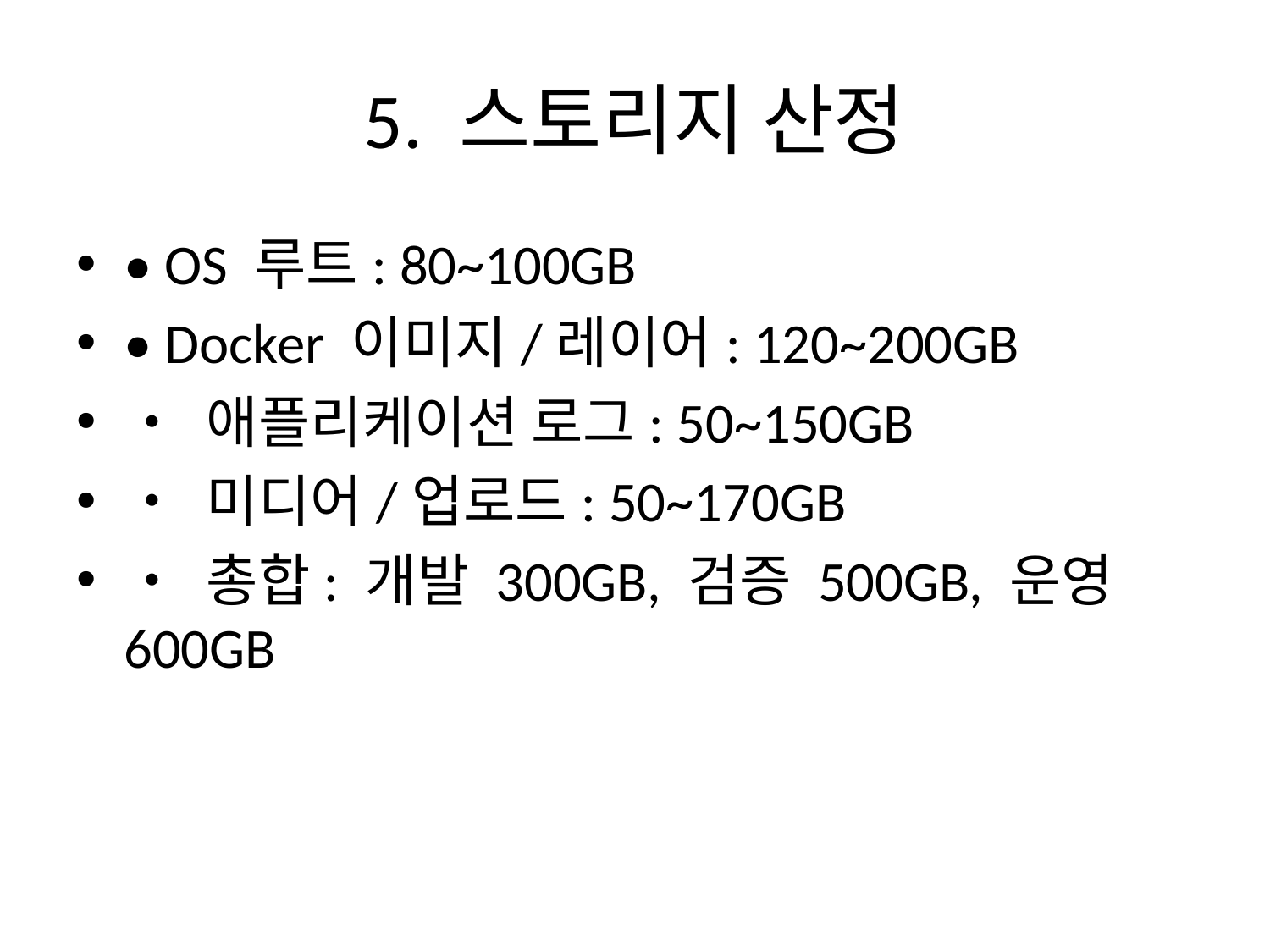

# 5. 스토리지 산정
• OS 루트: 80~100GB
• Docker 이미지/레이어: 120~200GB
• 애플리케이션 로그: 50~150GB
• 미디어/업로드: 50~170GB
• 총합: 개발 300GB, 검증 500GB, 운영 600GB